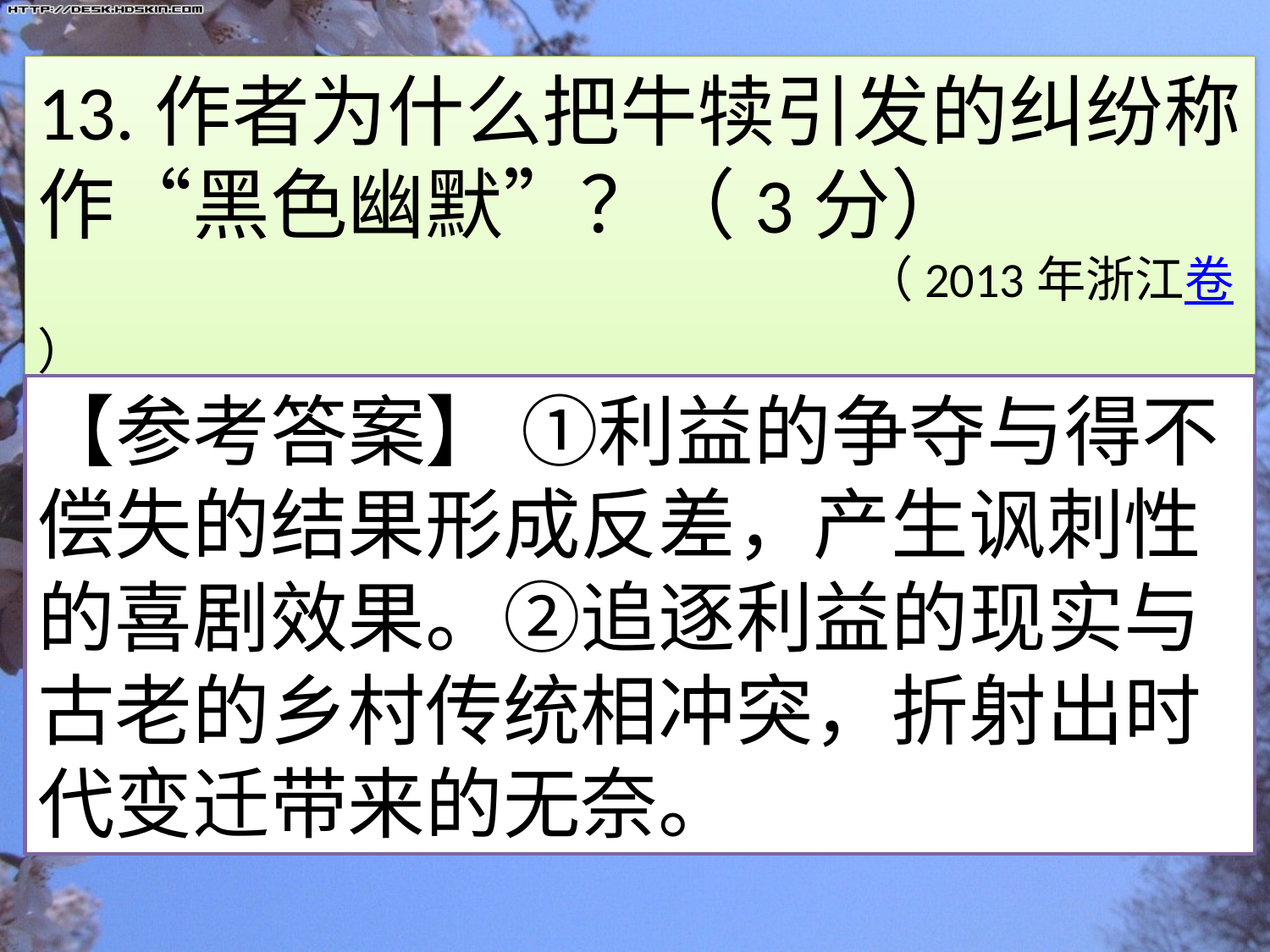

13.作者为什么把牛犊引发的纠纷称作“黑色幽默”？（3分）
                                                                          （2013年浙江卷）
【参考答案】 ①利益的争夺与得不偿失的结果形成反差，产生讽刺性的喜剧效果。②追逐利益的现实与古老的乡村传统相冲突，折射出时代变迁带来的无奈。